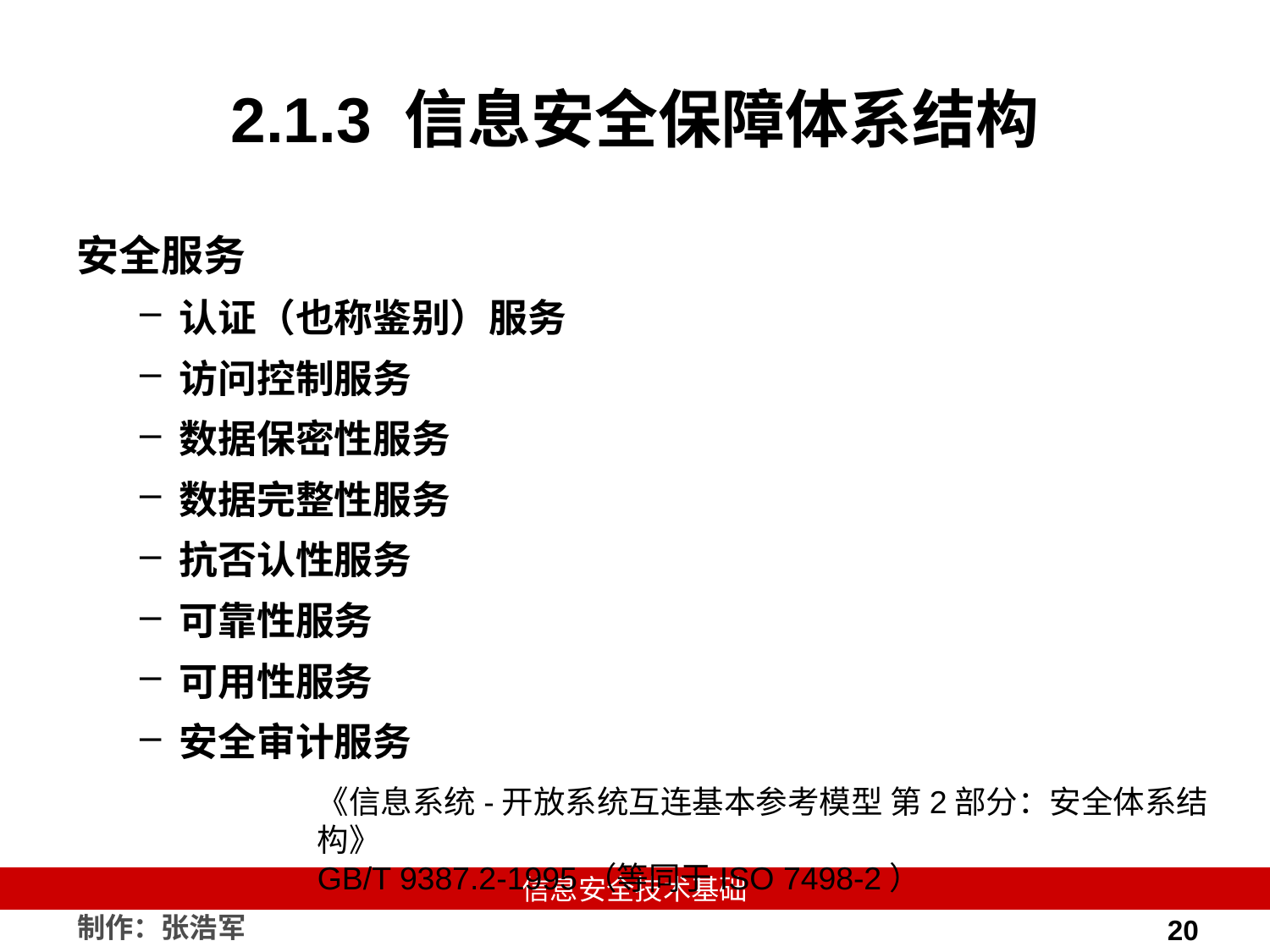

# 2.1.3 信息安全保障体系结构
安全服务
认证（也称鉴别）服务
访问控制服务
数据保密性服务
数据完整性服务
抗否认性服务
可靠性服务
可用性服务
安全审计服务
《信息系统-开放系统互连基本参考模型 第2部分：安全体系结构》
GB/T 9387.2-1995（等同于ISO 7498-2）
20